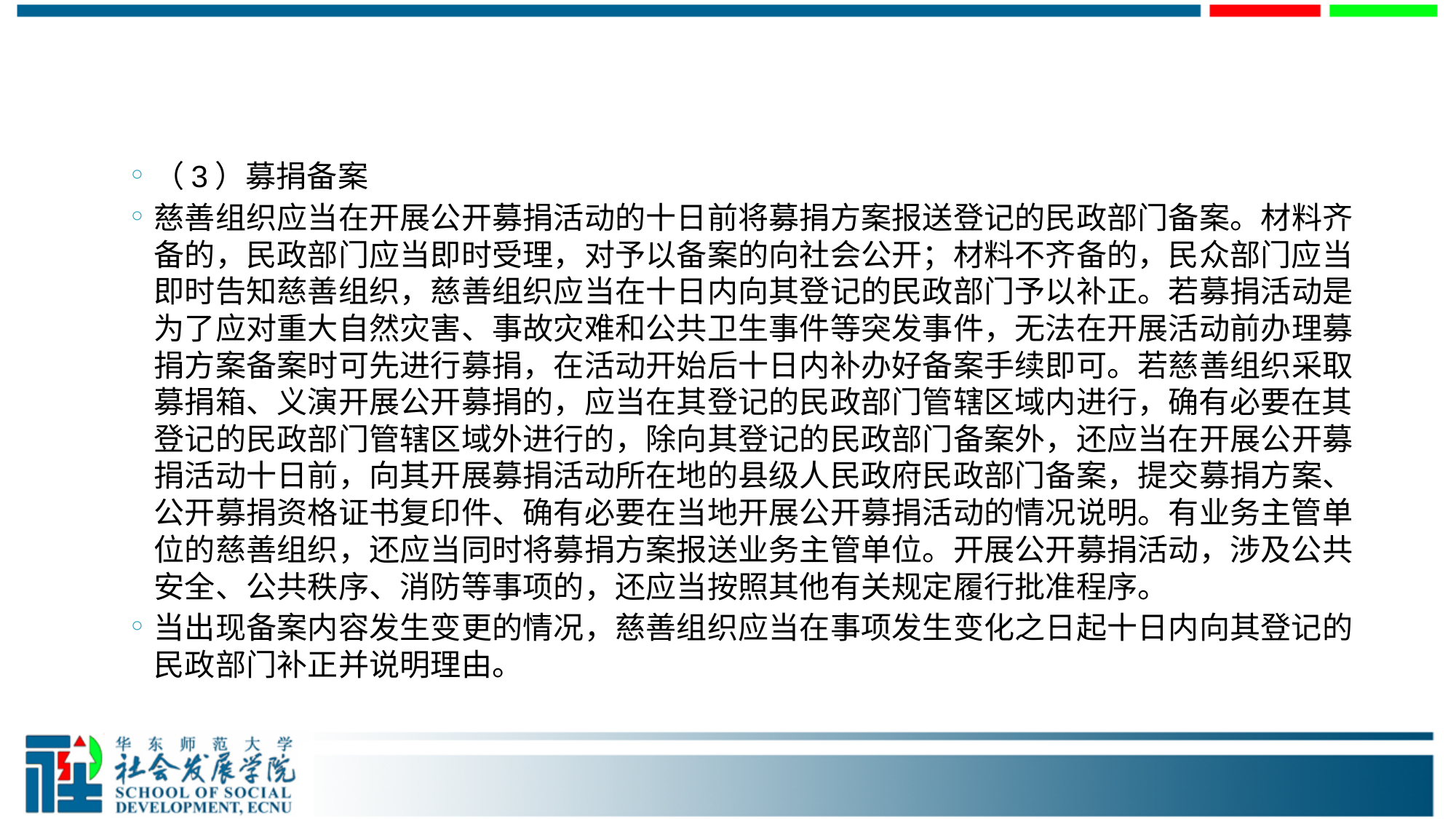

#
（3）募捐备案
慈善组织应当在开展公开募捐活动的十日前将募捐方案报送登记的民政部门备案。材料齐备的，民政部门应当即时受理，对予以备案的向社会公开；材料不齐备的，民众部门应当即时告知慈善组织，慈善组织应当在十日内向其登记的民政部门予以补正。若募捐活动是为了应对重大自然灾害、事故灾难和公共卫生事件等突发事件，无法在开展活动前办理募捐方案备案时可先进行募捐，在活动开始后十日内补办好备案手续即可。若慈善组织采取募捐箱、义演开展公开募捐的，应当在其登记的民政部门管辖区域内进行，确有必要在其登记的民政部门管辖区域外进行的，除向其登记的民政部门备案外，还应当在开展公开募捐活动十日前，向其开展募捐活动所在地的县级人民政府民政部门备案，提交募捐方案、公开募捐资格证书复印件、确有必要在当地开展公开募捐活动的情况说明。有业务主管单位的慈善组织，还应当同时将募捐方案报送业务主管单位。开展公开募捐活动，涉及公共安全、公共秩序、消防等事项的，还应当按照其他有关规定履行批准程序。
当出现备案内容发生变更的情况，慈善组织应当在事项发生变化之日起十日内向其登记的民政部门补正并说明理由。